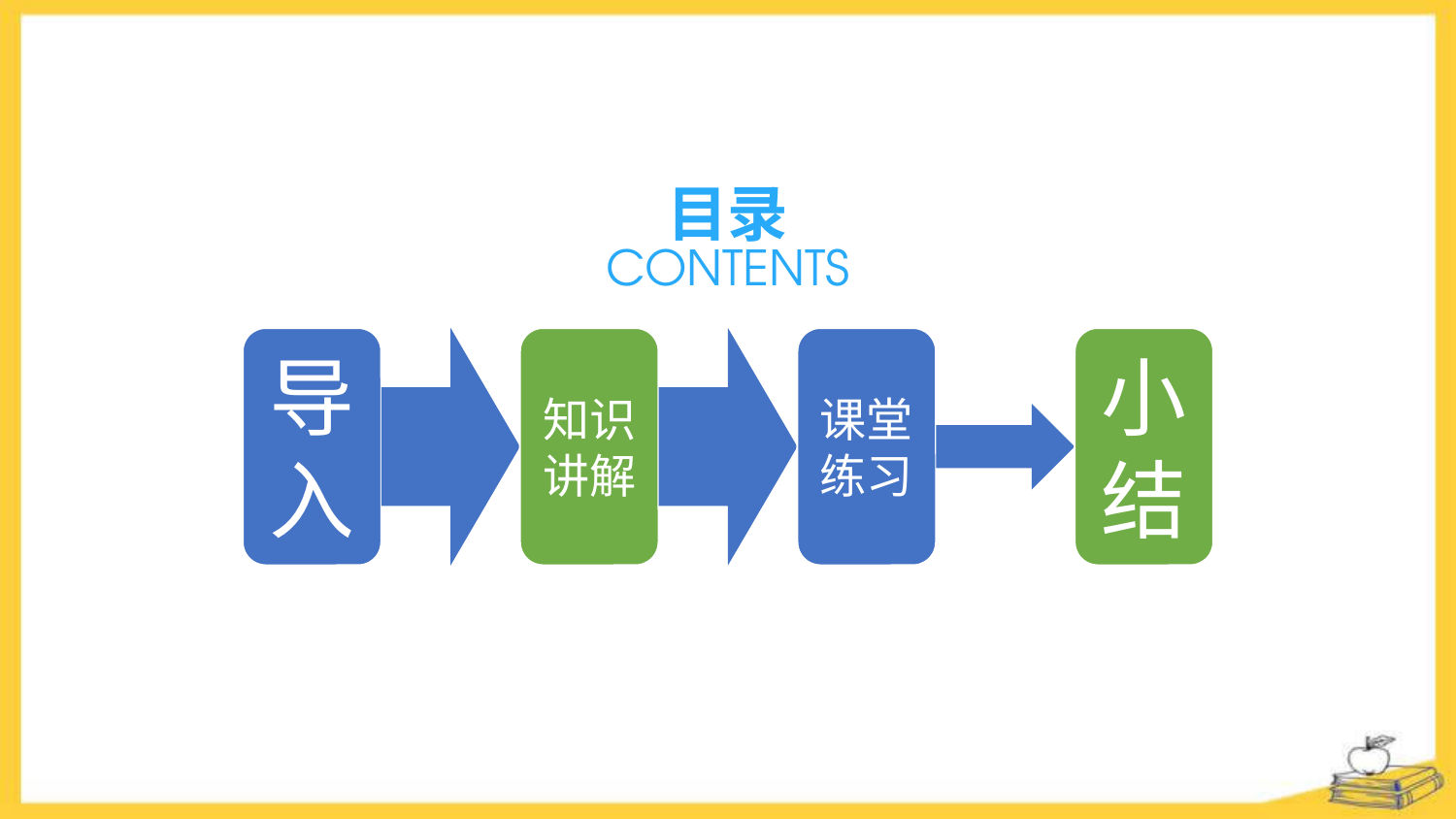

https://www.ypppt.com/
目录
CONTENTS
导入
知识讲解
课堂练习
小结
2